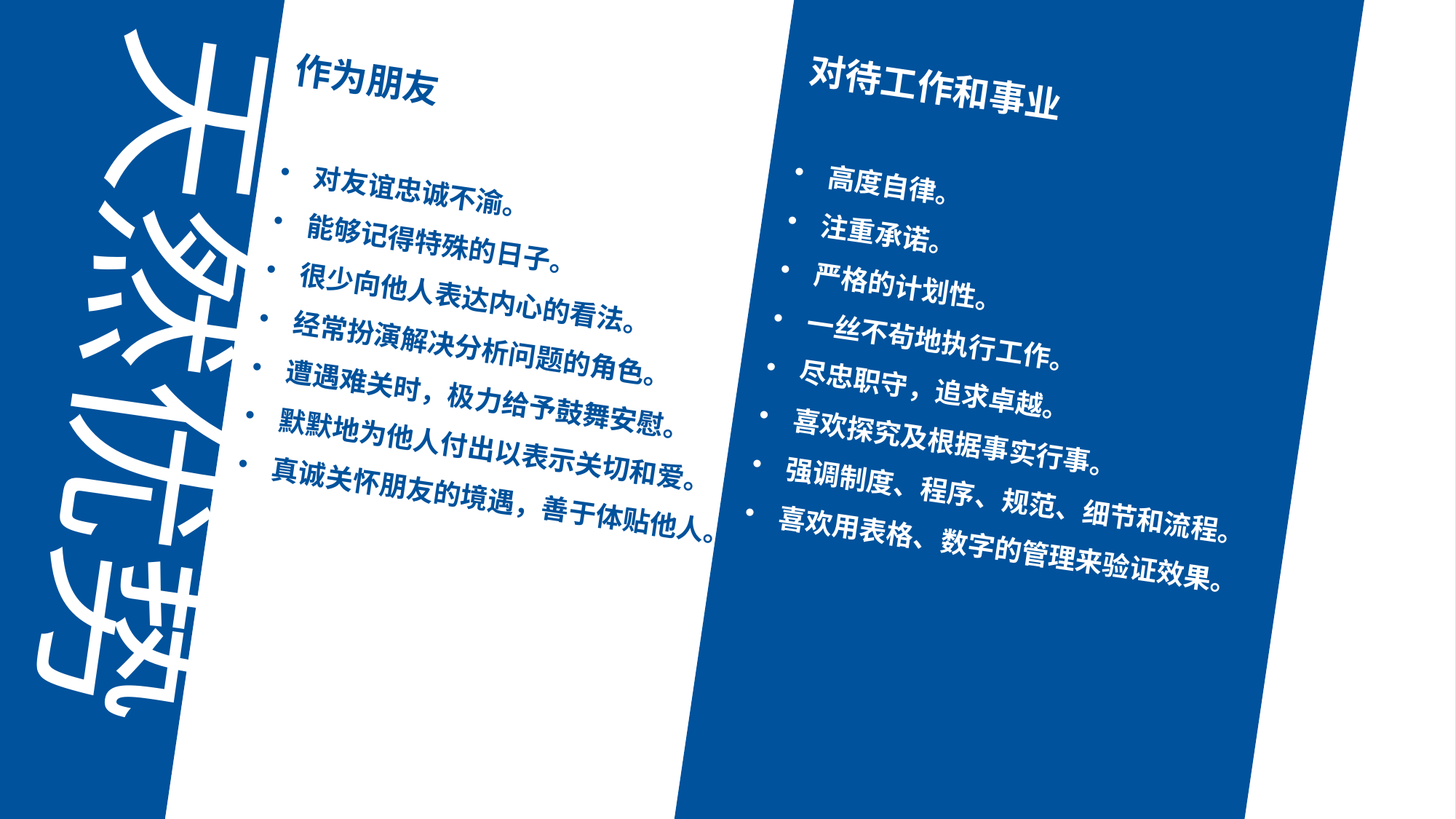

天然优势
对待工作和事业

高度自律。
注重承诺。
严格的计划性。
一丝不茍地执行工作。
尽忠职守，追求卓越。
喜欢探究及根据事实行事。
强调制度、程序、规范、细节和流程。
喜欢用表格、数字的管理来验证效果。
作为朋友

对友谊忠诚不渝。
能够记得特殊的日子。
很少向他人表达内心的看法。
经常扮演解决分析问题的角色。
遭遇难关时，极力给予鼓舞安慰。
默默地为他人付出以表示关切和爱。
真诚关怀朋友的境遇，善于体贴他人。